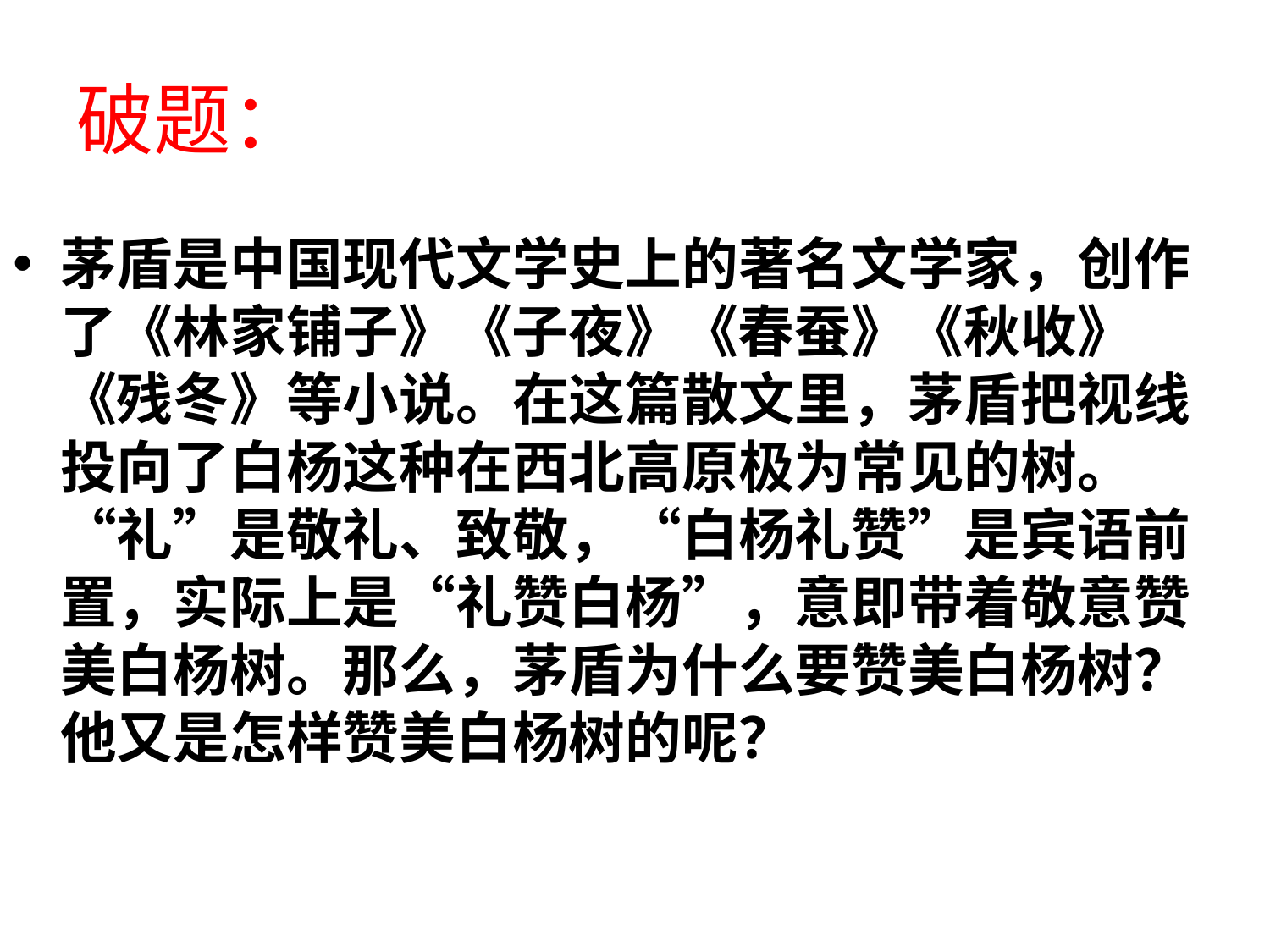

# 破题：
茅盾是中国现代文学史上的著名文学家，创作了《林家铺子》《子夜》《春蚕》《秋收》《残冬》等小说。在这篇散文里，茅盾把视线投向了白杨这种在西北高原极为常见的树。“礼”是敬礼、致敬，“白杨礼赞”是宾语前置，实际上是“礼赞白杨”，意即带着敬意赞美白杨树。那么，茅盾为什么要赞美白杨树？他又是怎样赞美白杨树的呢？